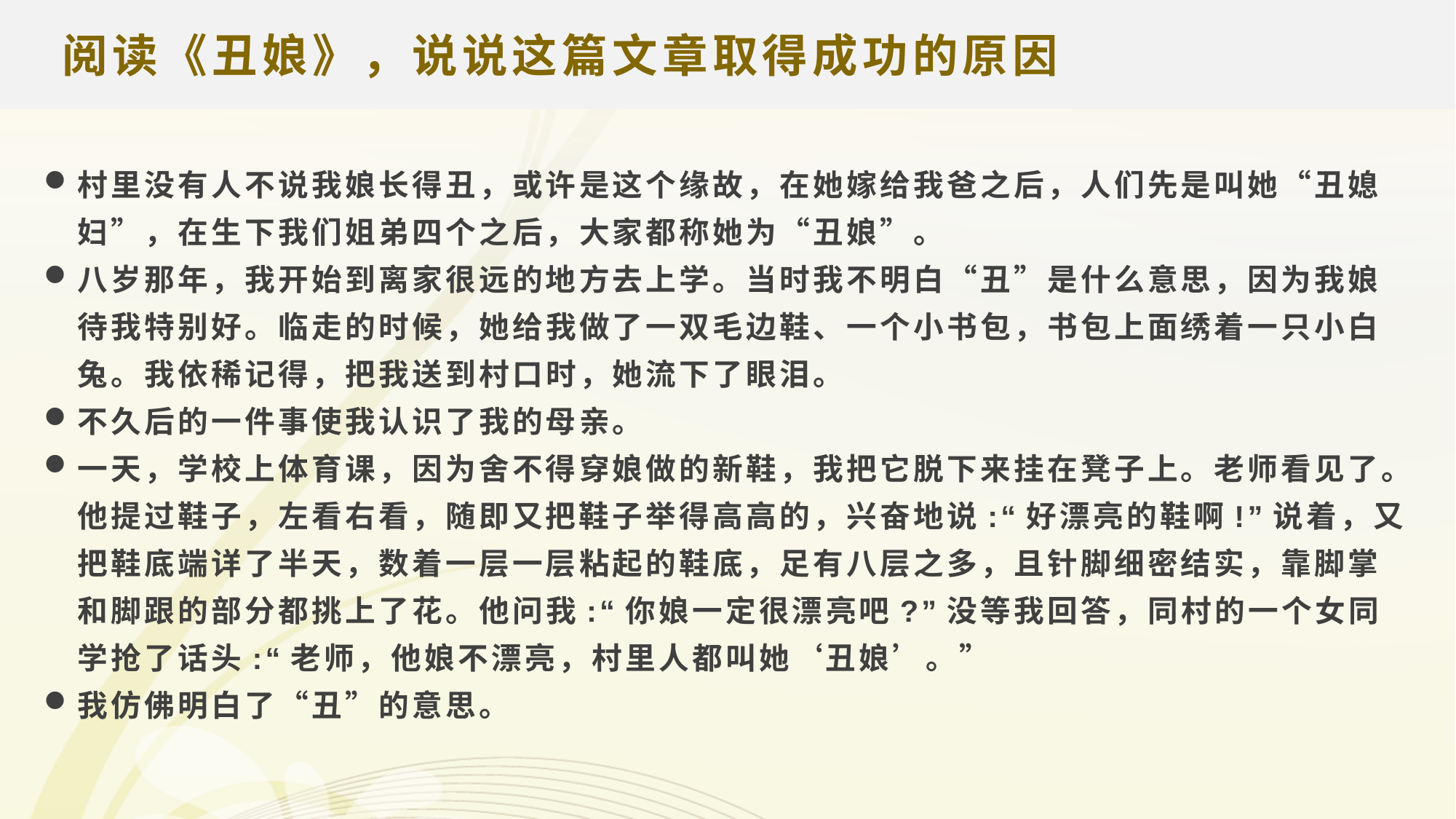

阅读《丑娘》，说说这篇文章取得成功的原因
村里没有人不说我娘长得丑，或许是这个缘故，在她嫁给我爸之后，人们先是叫她“丑媳妇”，在生下我们姐弟四个之后，大家都称她为“丑娘”。
八岁那年，我开始到离家很远的地方去上学。当时我不明白“丑”是什么意思，因为我娘待我特别好。临走的时候，她给我做了一双毛边鞋、一个小书包，书包上面绣着一只小白兔。我依稀记得，把我送到村口时，她流下了眼泪。
不久后的一件事使我认识了我的母亲。
一天，学校上体育课，因为舍不得穿娘做的新鞋，我把它脱下来挂在凳子上。老师看见了。他提过鞋子，左看右看，随即又把鞋子举得高高的，兴奋地说:“好漂亮的鞋啊!”说着，又把鞋底端详了半天，数着一层一层粘起的鞋底，足有八层之多，且针脚细密结实，靠脚掌和脚跟的部分都挑上了花。他问我:“你娘一定很漂亮吧?”没等我回答，同村的一个女同学抢了话头:“老师，他娘不漂亮，村里人都叫她‘丑娘’。”
我仿佛明白了“丑”的意思。